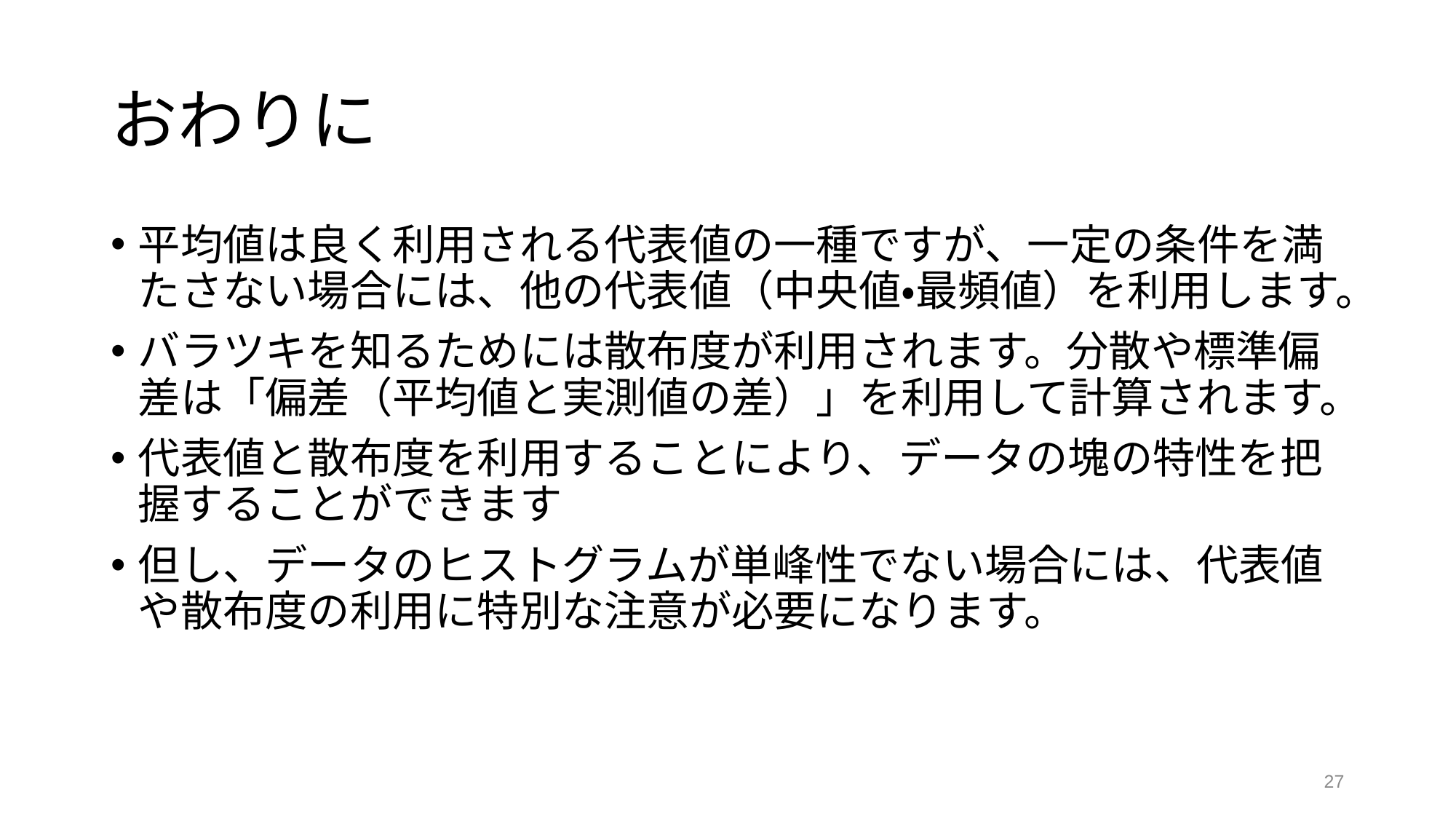

# おわりに
平均値は良く利用される代表値の一種ですが、一定の条件を満たさない場合には、他の代表値（中央値・最頻値）を利用します。
バラツキを知るためには散布度が利用されます。分散や標準偏差は「偏差（平均値と実測値の差）」を利用して計算されます。
代表値と散布度を利用することにより、データの塊の特性を把握することができます
但し、データのヒストグラムが単峰性でない場合には、代表値や散布度の利用に特別な注意が必要になります。
27